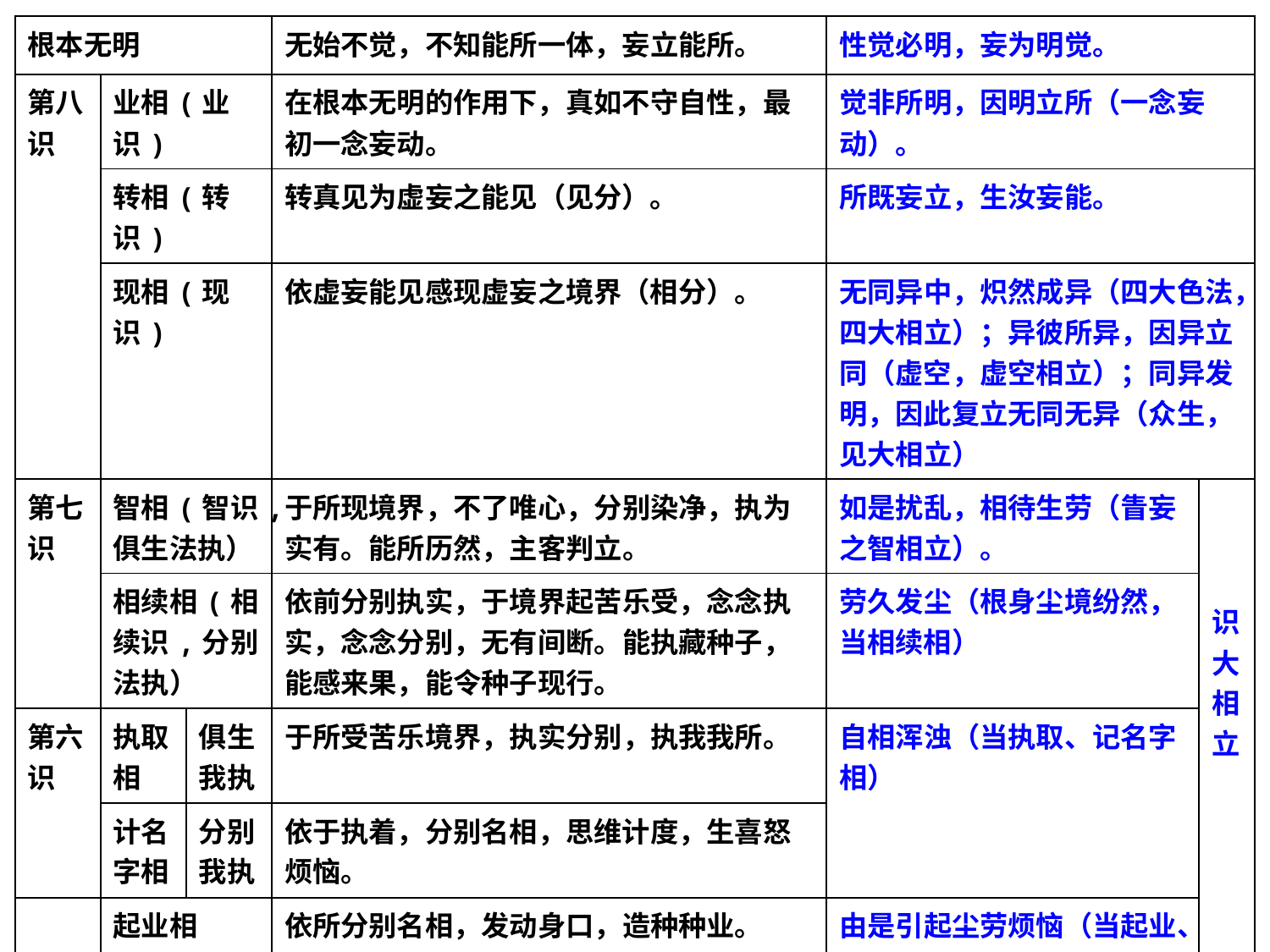

| 根本无明 |  |  | 无始不觉，不知能所一体，妄立能所。 | 性觉必明，妄为明觉。 |  |
| --- | --- | --- | --- | --- | --- |
| 第八识 | 业相(业识) |  | 在根本无明的作用下，真如不守自性，最初一念妄动。 | 觉非所明，因明立所（一念妄动）。 |  |
|  | 转相(转识) |  | 转真见为虚妄之能见（见分）。 | 所既妄立，生汝妄能。 |  |
|  | 现相(现识) |  | 依虚妄能见感现虚妄之境界（相分）。 | 无同异中，炽然成异（四大色法，四大相立）；异彼所异，因异立同（虚空，虚空相立）；同异发明，因此复立无同无异（众生，见大相立） |  |
| 第七识 | 智相(智识,俱生法执） |  | 于所现境界，不了唯心，分别染净，执为实有。能所历然，主客判立。 | 如是扰乱，相待生劳（眚妄之智相立）。 | 识大相立 |
|  | 相续相(相续识,分别法执） |  | 依前分别执实，于境界起苦乐受，念念执实，念念分别，无有间断。能执藏种子，能感来果，能令种子现行。 | 劳久发尘（根身尘境纷然，当相续相） |  |
| 第六识 | 执取相 | 俱生我执 | 于所受苦乐境界，执实分别，执我我所。 | 自相浑浊（当执取、记名字相） |  |
|  | 计名字相 | 分别我执 | 依于执着，分别名相，思维计度，生喜怒烦恼。 |  |  |
|  | 起业相 |  | 依所分别名相，发动身口，造种种业。 | 由是引起尘劳烦恼（当起业、业系苦） |  |
|  | 业系苦相 |  | 依善恶业，受苦乐报，不得自在。 |  |  |